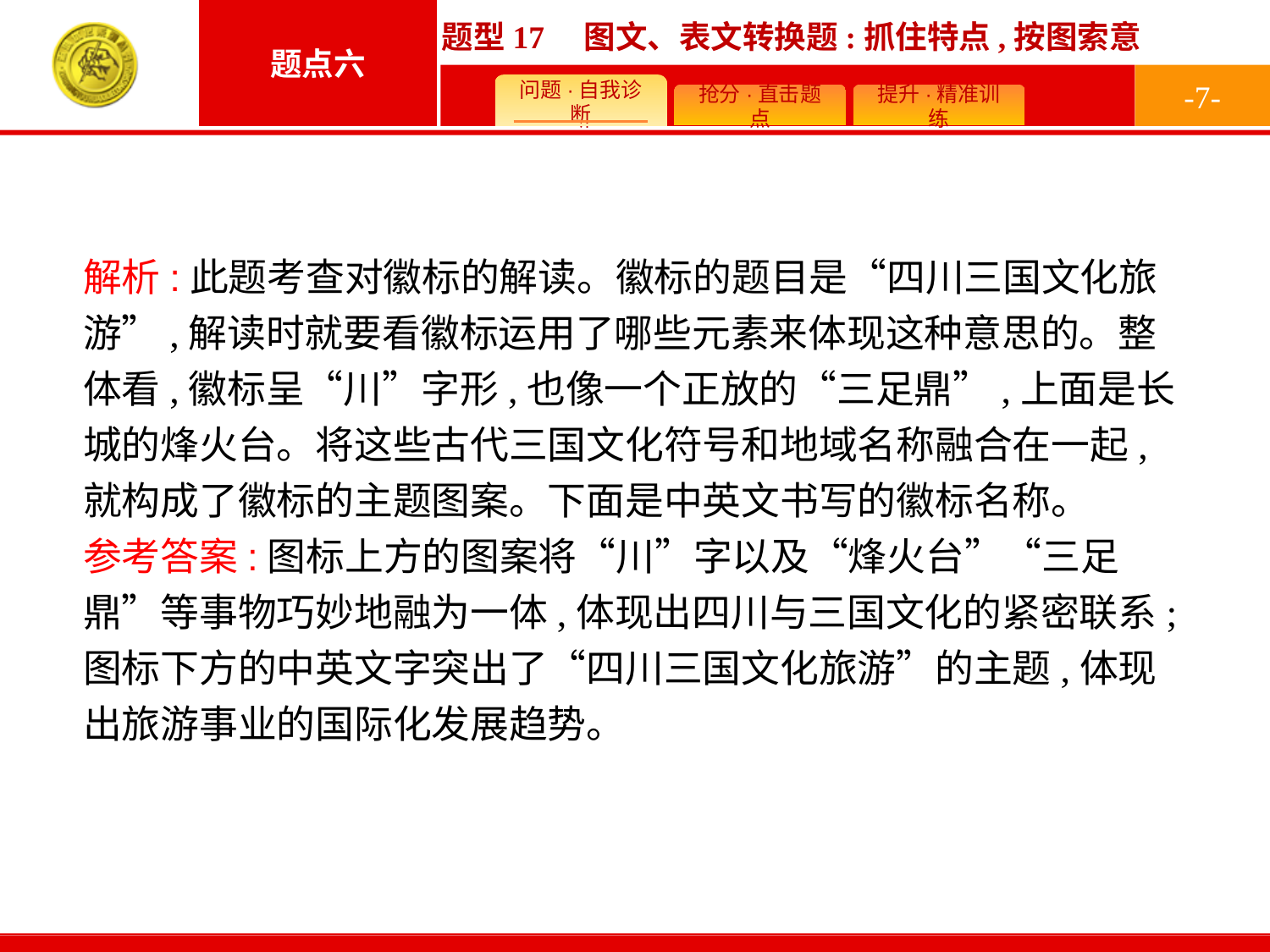

-7-
解析:此题考查对徽标的解读。徽标的题目是“四川三国文化旅游”,解读时就要看徽标运用了哪些元素来体现这种意思的。整体看,徽标呈“川”字形,也像一个正放的“三足鼎”,上面是长城的烽火台。将这些古代三国文化符号和地域名称融合在一起,就构成了徽标的主题图案。下面是中英文书写的徽标名称。
参考答案:图标上方的图案将“川”字以及“烽火台”“三足鼎”等事物巧妙地融为一体,体现出四川与三国文化的紧密联系;图标下方的中英文字突出了“四川三国文化旅游”的主题,体现出旅游事业的国际化发展趋势。